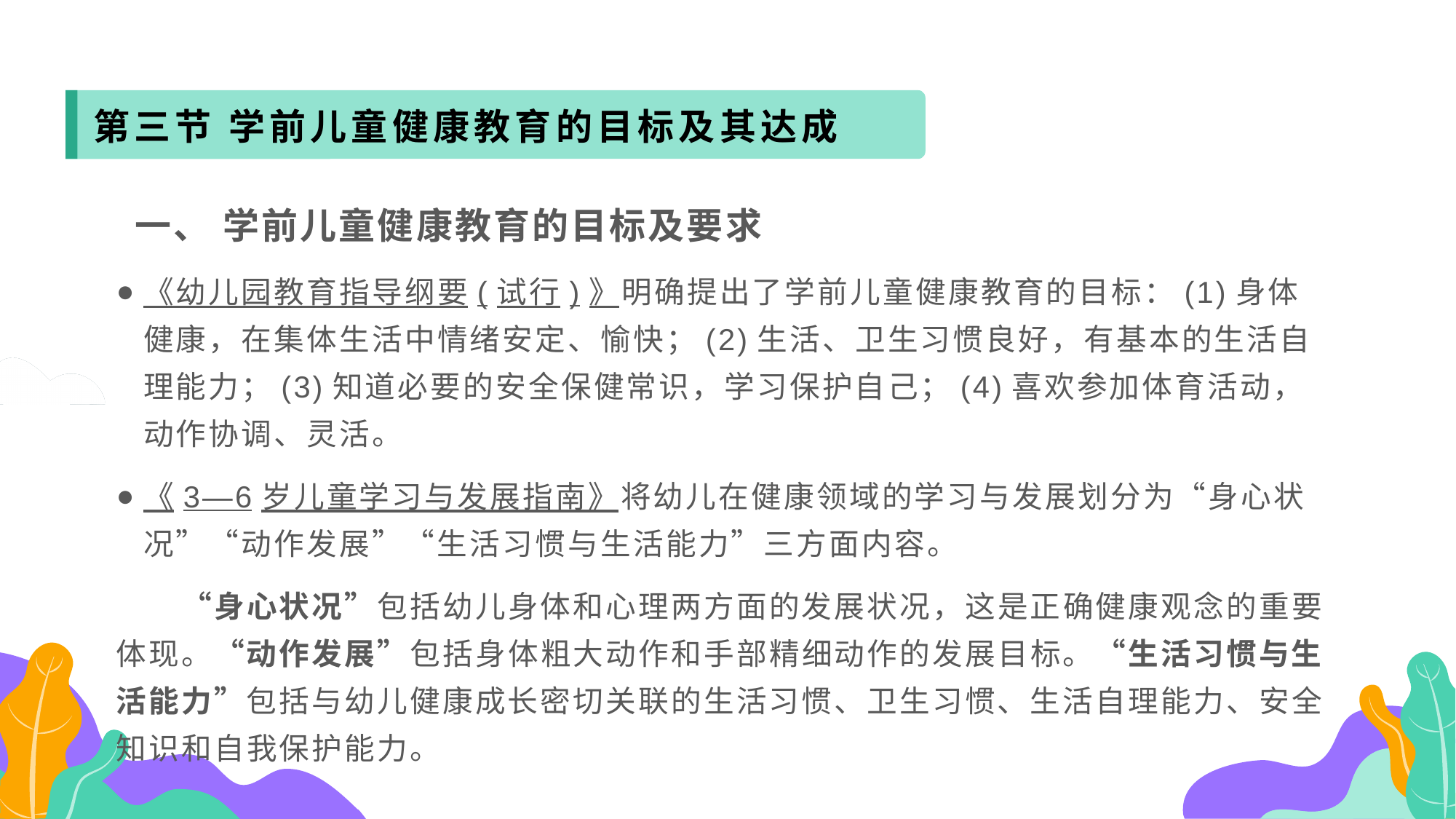

第三节 学前儿童健康教育的目标及其达成
 一、 学前儿童健康教育的目标及要求
《幼儿园教育指导纲要(试行)》明确提出了学前儿童健康教育的目标：(1)身体健康，在集体生活中情绪安定、愉快；(2)生活、卫生习惯良好，有基本的生活自理能力；(3)知道必要的安全保健常识，学习保护自己；(4)喜欢参加体育活动，动作协调、灵活。
《3—6岁儿童学习与发展指南》将幼儿在健康领域的学习与发展划分为“身心状况”“动作发展”“生活习惯与生活能力”三方面内容。
　　“身心状况”包括幼儿身体和心理两方面的发展状况，这是正确健康观念的重要体现。“动作发展”包括身体粗大动作和手部精细动作的发展目标。“生活习惯与生活能力”包括与幼儿健康成长密切关联的生活习惯、卫生习惯、生活自理能力、安全知识和自我保护能力。